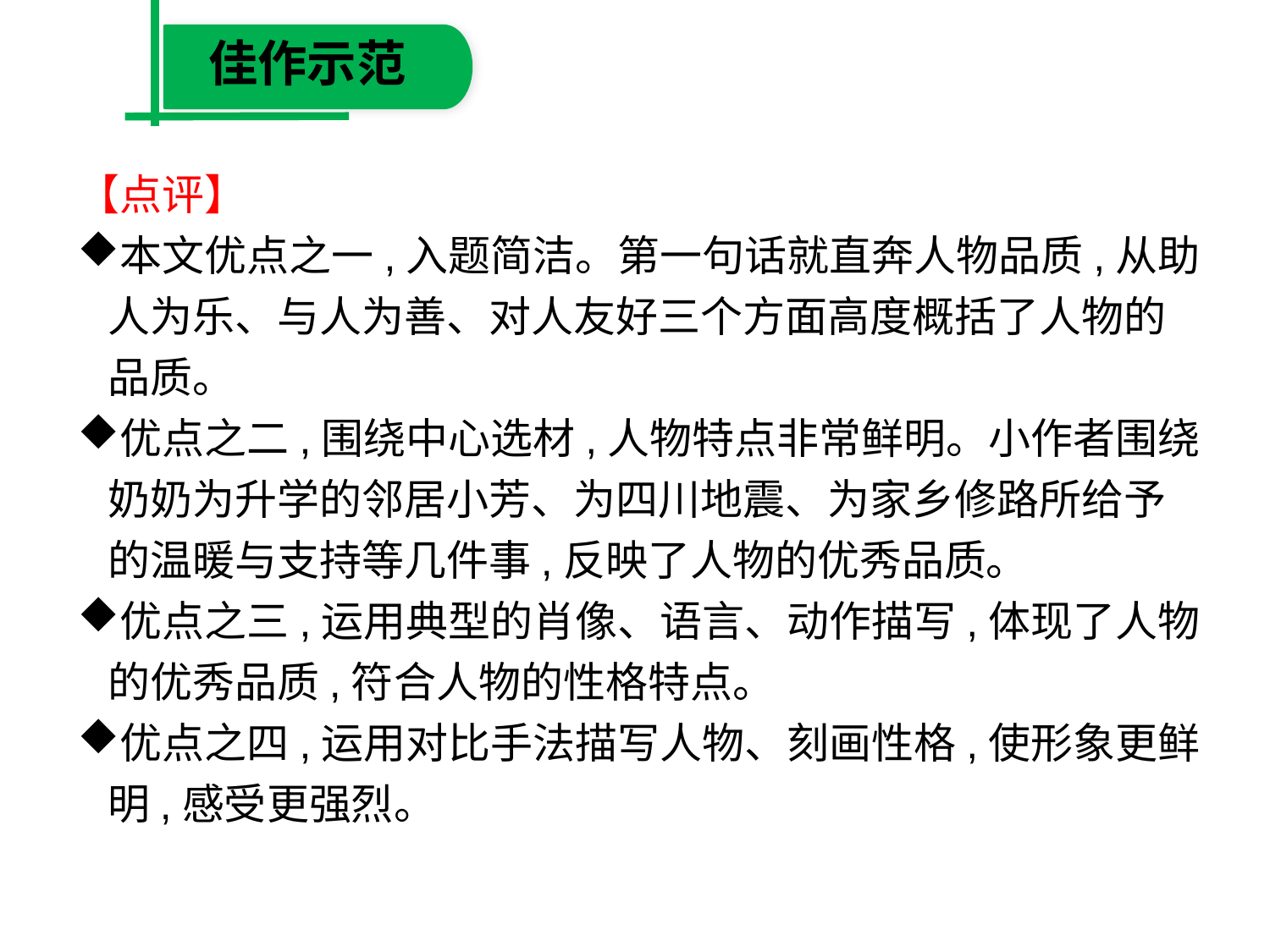

佳作示范
【点评】
本文优点之一,入题简洁。第一句话就直奔人物品质,从助人为乐、与人为善、对人友好三个方面高度概括了人物的品质。
优点之二,围绕中心选材,人物特点非常鲜明。小作者围绕奶奶为升学的邻居小芳、为四川地震、为家乡修路所给予的温暖与支持等几件事,反映了人物的优秀品质。
优点之三,运用典型的肖像、语言、动作描写,体现了人物的优秀品质,符合人物的性格特点。
优点之四,运用对比手法描写人物、刻画性格,使形象更鲜明,感受更强烈。